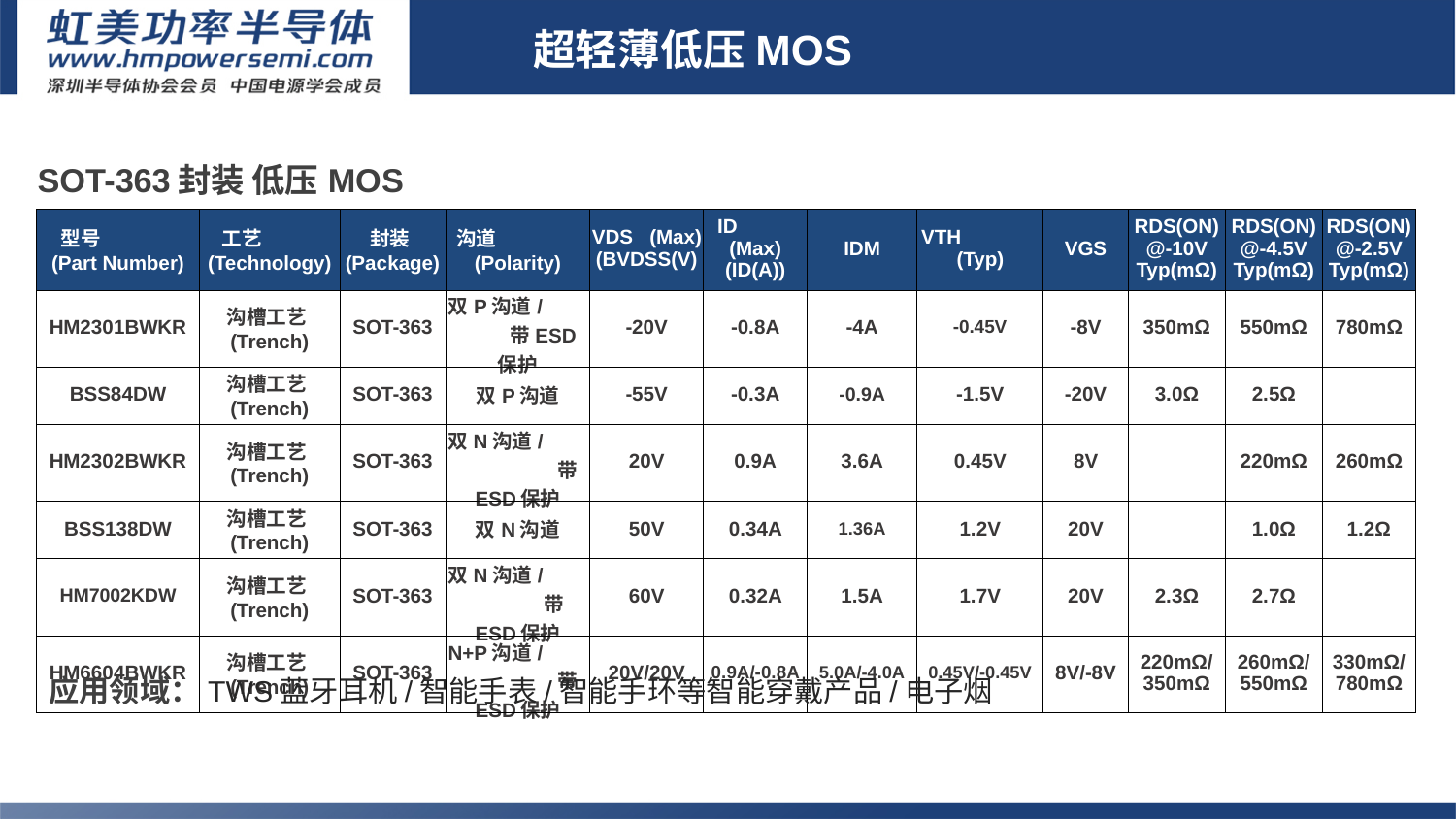

超轻薄低压MOS
| SOT-363封装 低压MOS |  |  |  |  |  |  |  |  |  |  |  |
| --- | --- | --- | --- | --- | --- | --- | --- | --- | --- | --- | --- |
| 型号 (Part Number) | 工艺 (Technology) | 封装(Package) | 沟道 (Polarity) | VDS (Max) (BVDSS(V) | ID (Max) (ID(A)) | IDM | VTH (Typ) | VGS | RDS(ON) @-10V Typ(mΩ) | RDS(ON) @-4.5V Typ(mΩ) | RDS(ON) @-2.5V Typ(mΩ) |
| HM2301BWKR | 沟槽工艺(Trench) | SOT-363 | 双P沟道/ 带ESD保护 | -20V | -0.8A | -4A | -0.45V | -8V | 350mΩ | 550mΩ | 780mΩ |
| BSS84DW | 沟槽工艺(Trench) | SOT-363 | 双P沟道 | -55V | -0.3A | -0.9A | -1.5V | -20V | 3.0Ω | 2.5Ω |  |
| HM2302BWKR | 沟槽工艺(Trench) | SOT-363 | 双N沟道/ 带ESD保护 | 20V | 0.9A | 3.6A | 0.45V | 8V |  | 220mΩ | 260mΩ |
| BSS138DW | 沟槽工艺(Trench) | SOT-363 | 双N沟道 | 50V | 0.34A | 1.36A | 1.2V | 20V |  | 1.0Ω | 1.2Ω |
| HM7002KDW | 沟槽工艺(Trench) | SOT-363 | 双N沟道/ 带ESD保护 | 60V | 0.32A | 1.5A | 1.7V | 20V | 2.3Ω | 2.7Ω |  |
| HM6604BWKR | 沟槽工艺(Trench) | SOT-363 | N+P沟道/ 带ESD保护 | 20V/20V | 0.9A/-0.8A | 5.0A/-4.0A | 0.45V/-0.45V | 8V/-8V | 220mΩ/ 350mΩ | 260mΩ/ 550mΩ | 330mΩ/ 780mΩ |
# 8-6
1.Sic二极管/GaN FET/IGBT单管
应用领域：TWS蓝牙耳机/智能手表/智能手环等智能穿戴产品/电子烟